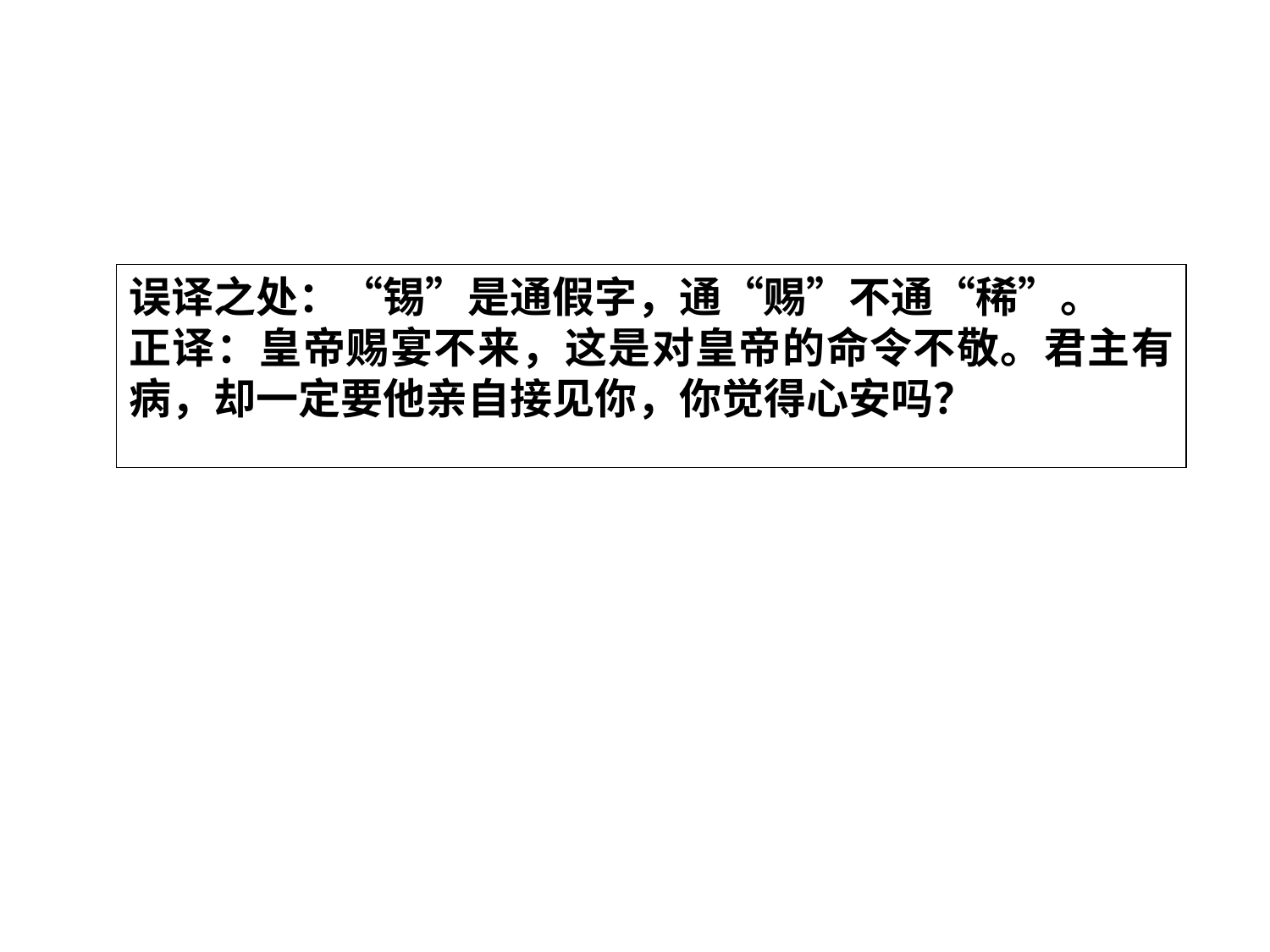

误译之处：“锡”是通假字，通“赐”不通“稀”。
正译：皇帝赐宴不来，这是对皇帝的命令不敬。君主有病，却一定要他亲自接见你，你觉得心安吗？